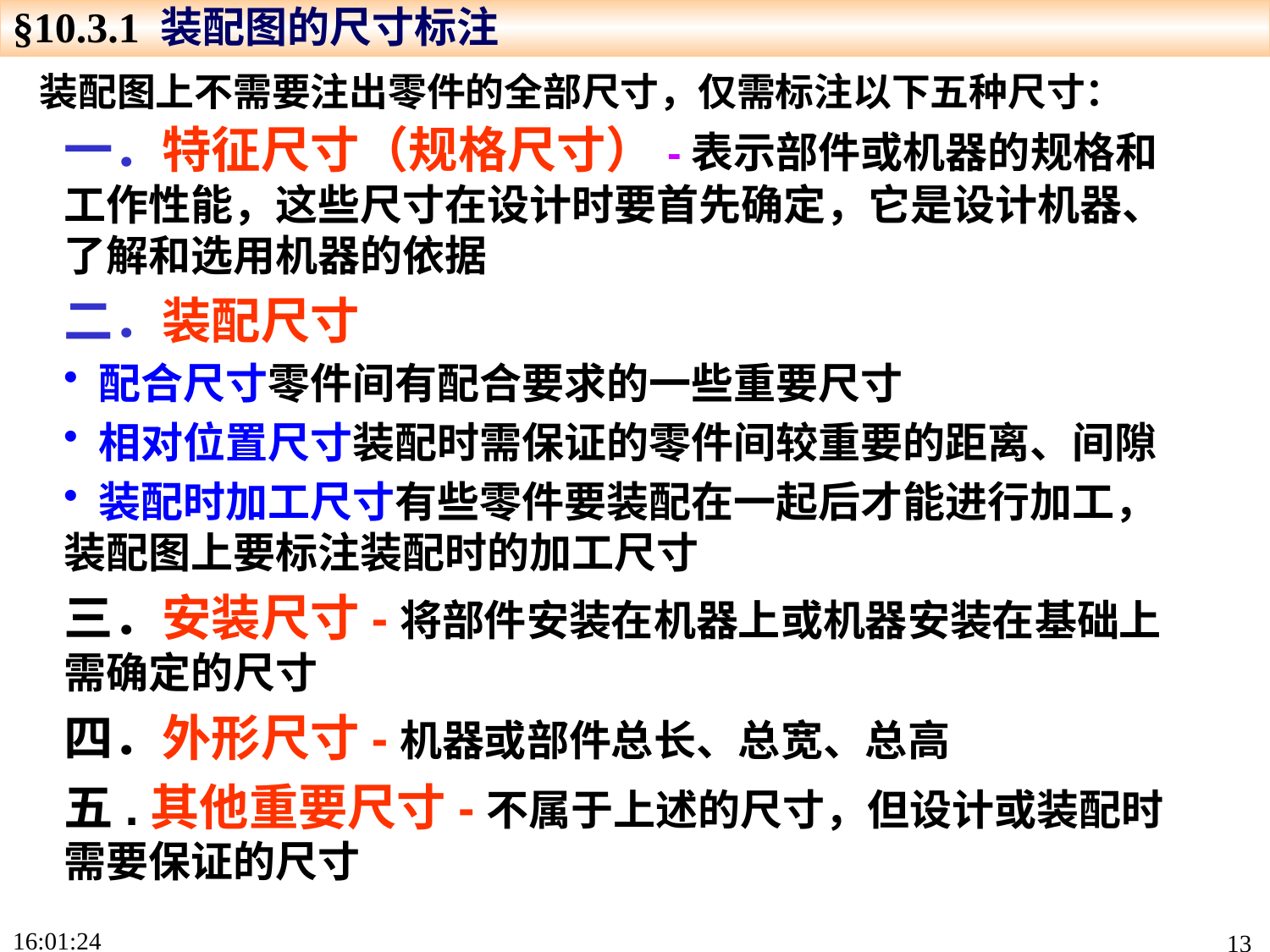

§10.3.1 装配图的尺寸标注
装配图上不需要注出零件的全部尺寸，仅需标注以下五种尺寸：
一．特征尺寸（规格尺寸）-表示部件或机器的规格和工作性能，这些尺寸在设计时要首先确定，它是设计机器、了解和选用机器的依据
二．装配尺寸
 配合尺寸零件间有配合要求的一些重要尺寸
 相对位置尺寸装配时需保证的零件间较重要的距离、间隙
 装配时加工尺寸有些零件要装配在一起后才能进行加工，装配图上要标注装配时的加工尺寸
三．安装尺寸-将部件安装在机器上或机器安装在基础上需确定的尺寸
四．外形尺寸-机器或部件总长、总宽、总高
五.其他重要尺寸-不属于上述的尺寸，但设计或装配时需要保证的尺寸
16:01:24
13